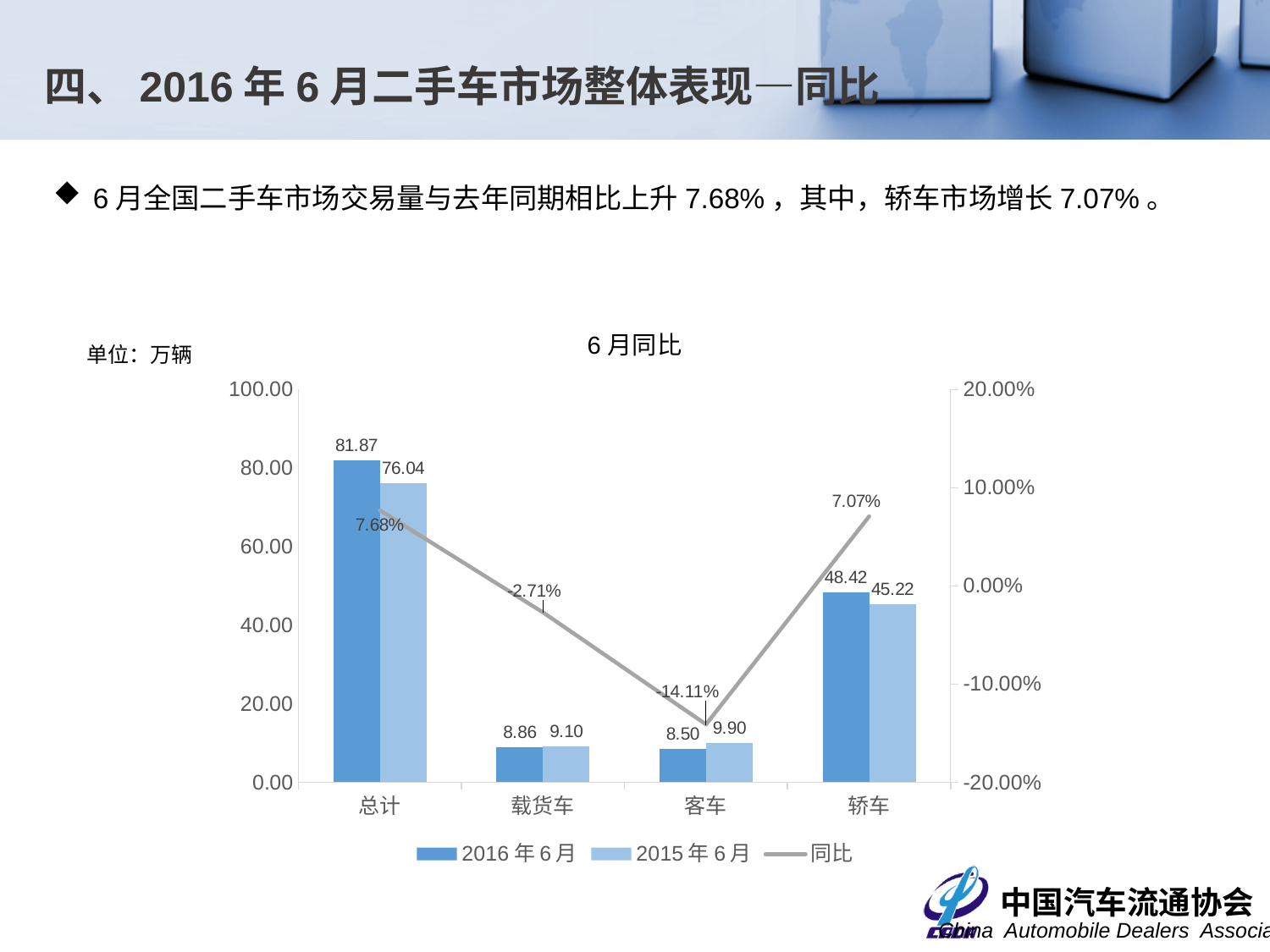

四、2016年6月二手车市场整体表现—同比
6月全国二手车市场交易量与去年同期相比上升7.68%，其中，轿车市场增长7.07%。

### Chart: 6月同比

| Category | 2016年6月 | 2015年6月 | 同比 |
|---|---|---|---|
| 总计 | 81.87439999999998 | 76.03539999999998 | 0.0767931779144977 |
| 载货车 | 8.8551 | 9.101400000000002 | -0.027061770716593 |
| 客车 | 8.5035 | 9.8999 | -0.141051929817473 |
| 轿车 | 48.4175 | 45.222 | 0.0706625093980805 |
单位：万辆